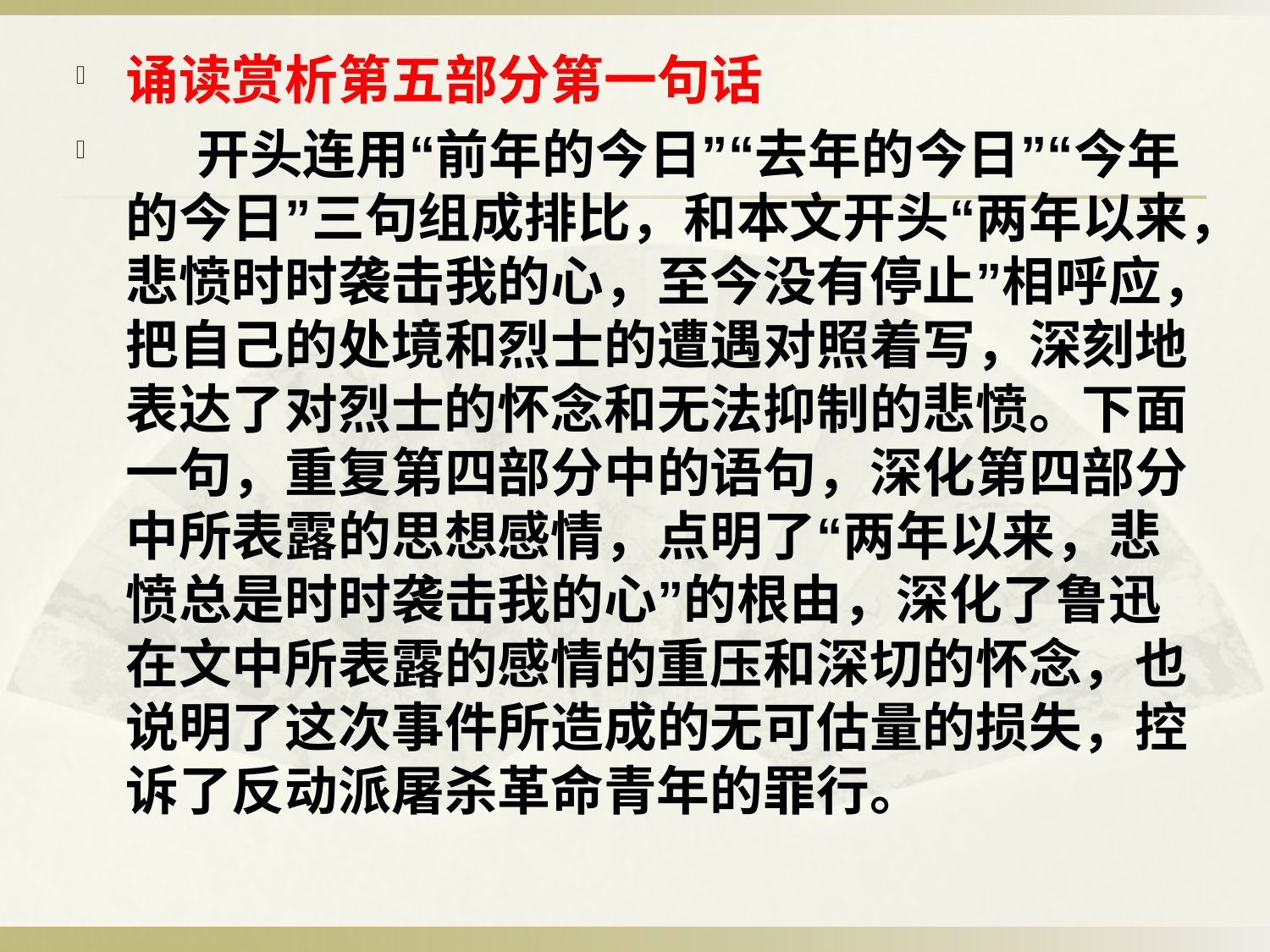

诵读赏析第五部分第一句话
    开头连用“前年的今日”“去年的今日”“今年的今日”三句组成排比，和本文开头“两年以来，悲愤时时袭击我的心，至今没有停止”相呼应，把自己的处境和烈士的遭遇对照着写，深刻地表达了对烈士的怀念和无法抑制的悲愤。下面一句，重复第四部分中的语句，深化第四部分中所表露的思想感情，点明了“两年以来，悲愤总是时时袭击我的心”的根由，深化了鲁迅在文中所表露的感情的重压和深切的怀念，也说明了这次事件所造成的无可估量的损失，控诉了反动派屠杀革命青年的罪行。